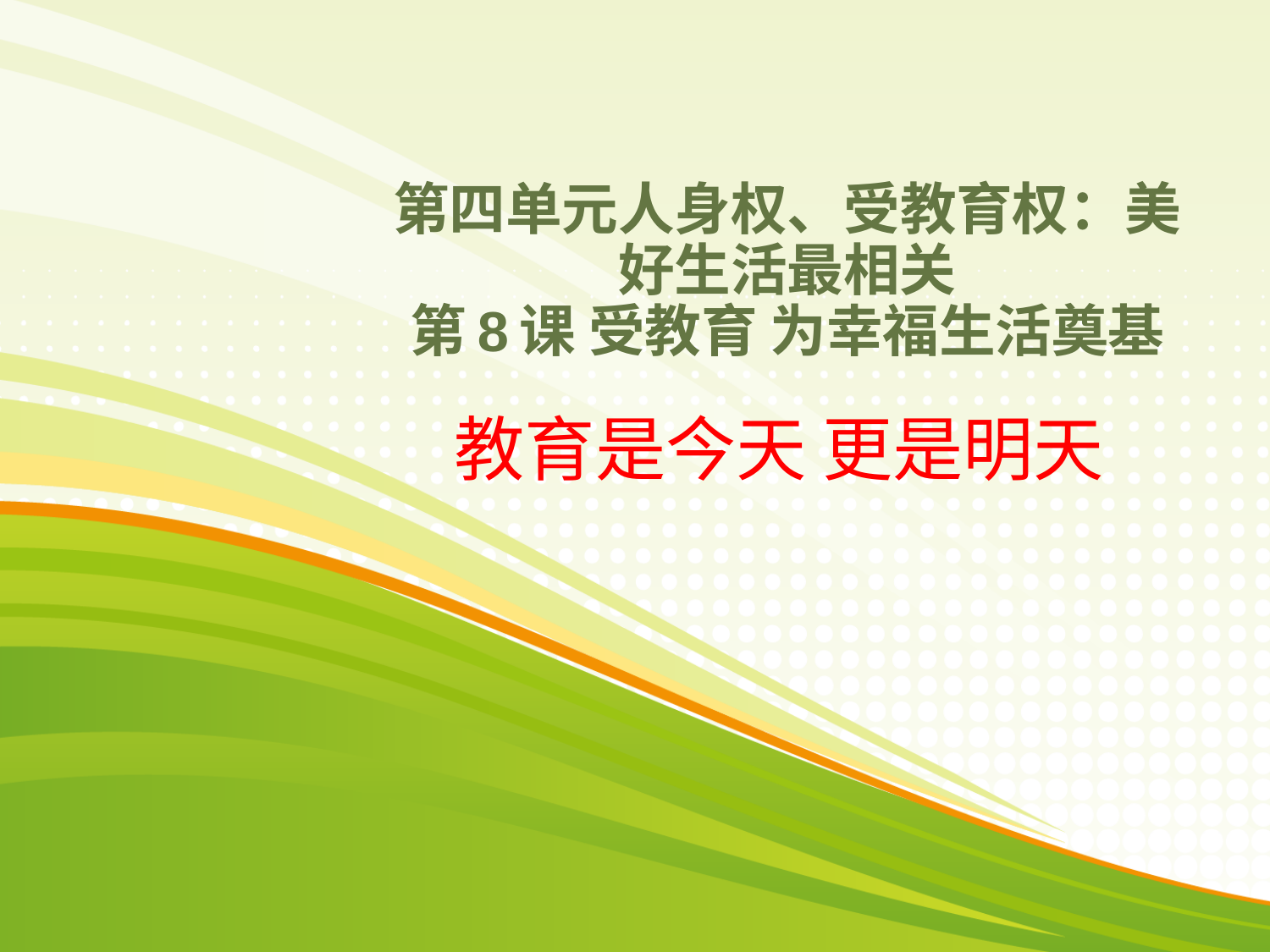

# 第四单元人身权、受教育权：美好生活最相关 第8课 受教育 为幸福生活奠基
教育是今天 更是明天